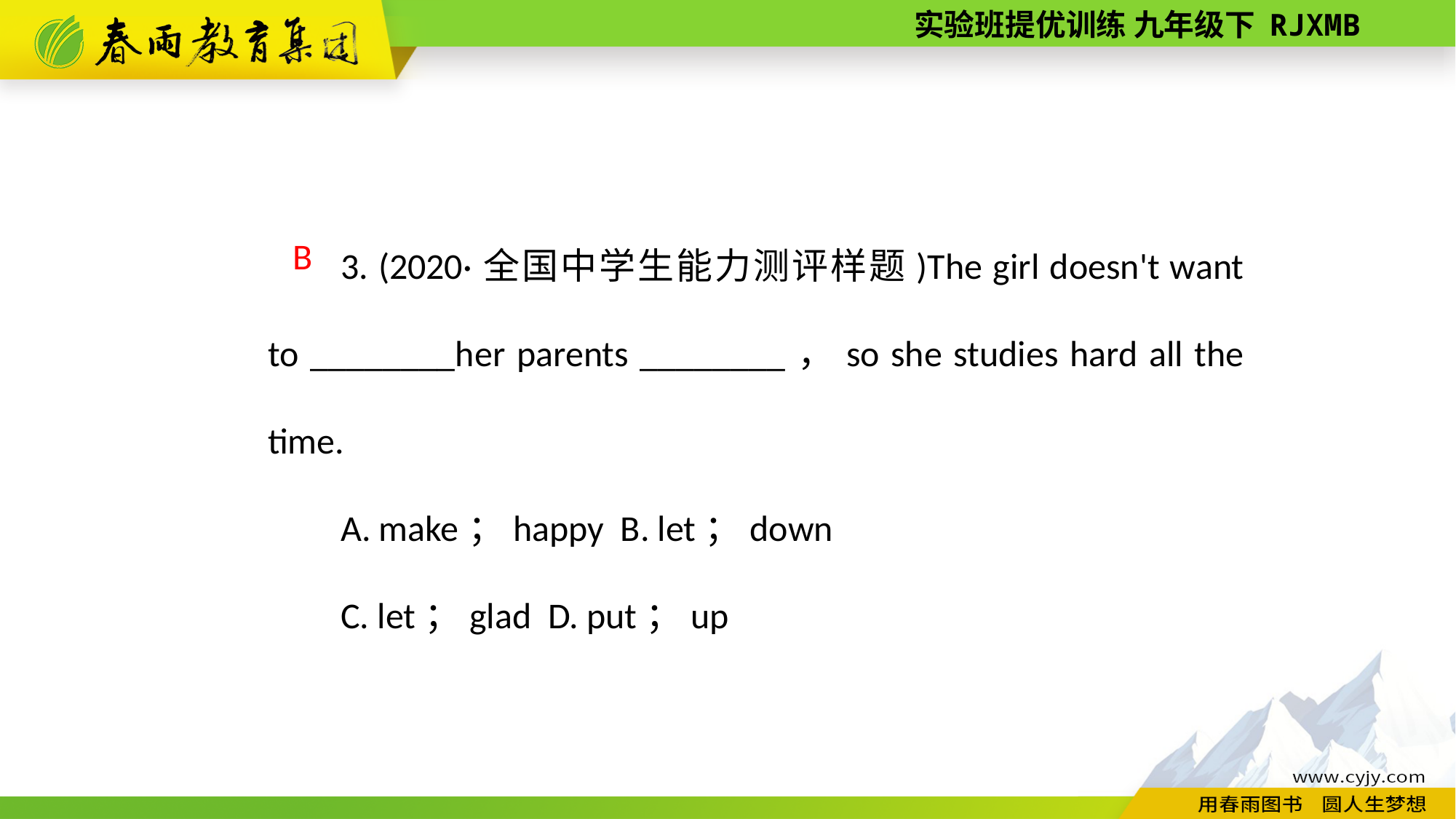

3. (2020·全国中学生能力测评样题)The girl doesn't want to ________her parents ________，so she studies hard all the time.
A. make；happy  B. let；down
C. let；glad  D. put；up
 B